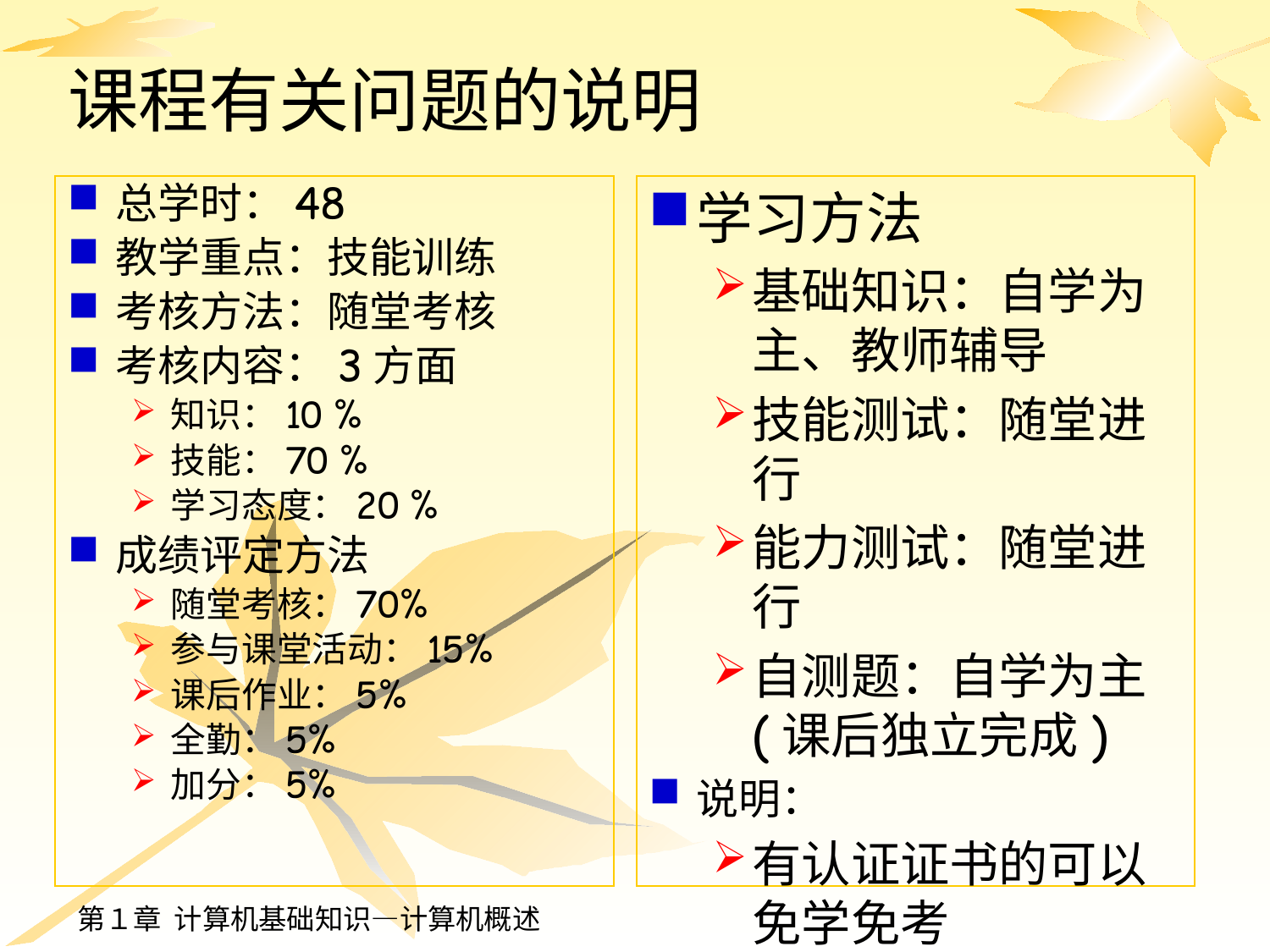

# 课程有关问题的说明
总学时：48
教学重点：技能训练
考核方法：随堂考核
考核内容：3方面
知识：10 %
技能：70 %
学习态度：20 %
成绩评定方法
随堂考核：70%
参与课堂活动：15%
课后作业：5%
全勤：5%
加分：5%

学习方法
基础知识：自学为主、教师辅导
技能测试：随堂进行
能力测试：随堂进行
自测题：自学为主(课后独立完成)
说明：
有认证证书的可以免学免考
课程没有补考，只有重修